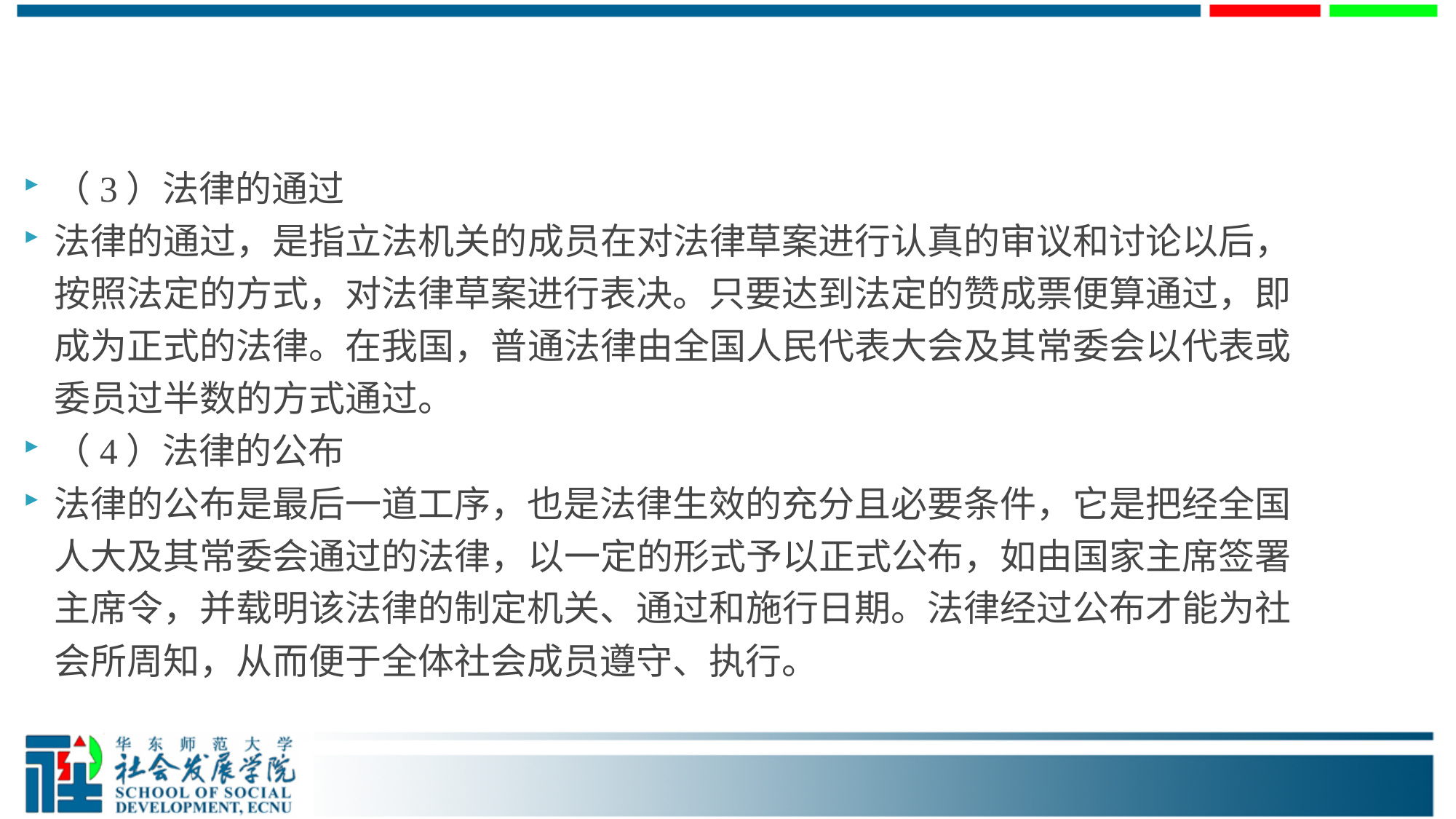

（3）法律的通过
法律的通过，是指立法机关的成员在对法律草案进行认真的审议和讨论以后，按照法定的方式，对法律草案进行表决。只要达到法定的赞成票便算通过，即成为正式的法律。在我国，普通法律由全国人民代表大会及其常委会以代表或委员过半数的方式通过。
（4）法律的公布
法律的公布是最后一道工序，也是法律生效的充分且必要条件，它是把经全国人大及其常委会通过的法律，以一定的形式予以正式公布，如由国家主席签署主席令，并载明该法律的制定机关、通过和施行日期。法律经过公布才能为社会所周知，从而便于全体社会成员遵守、执行。